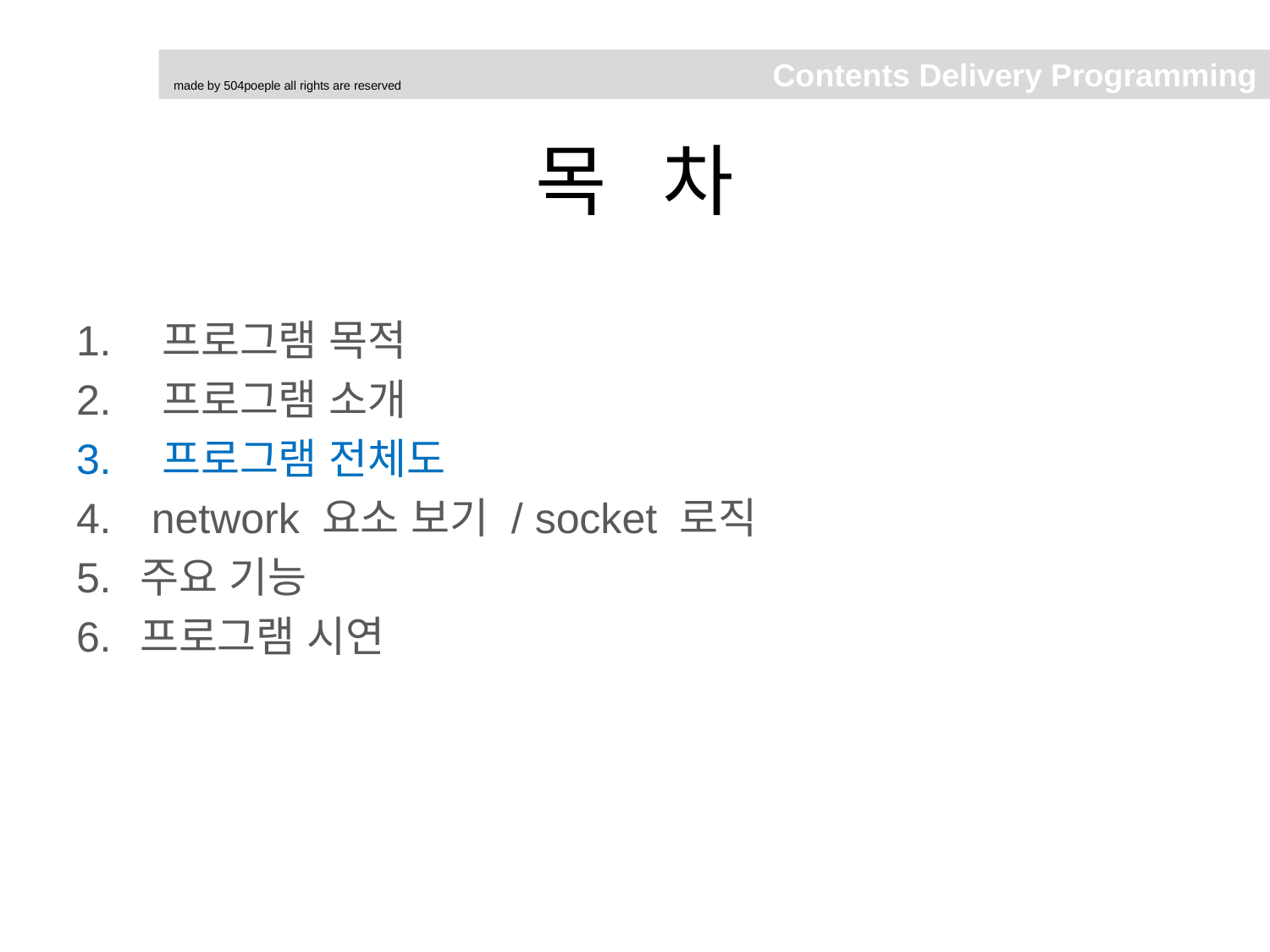

Contents Delivery Programming
made by 504poeple all rights are reserved
# 목	차
 프로그램 목적
 프로그램 소개
 프로그램 전체도
 network 요소 보기 / socket 로직
주요 기능
프로그램 시연